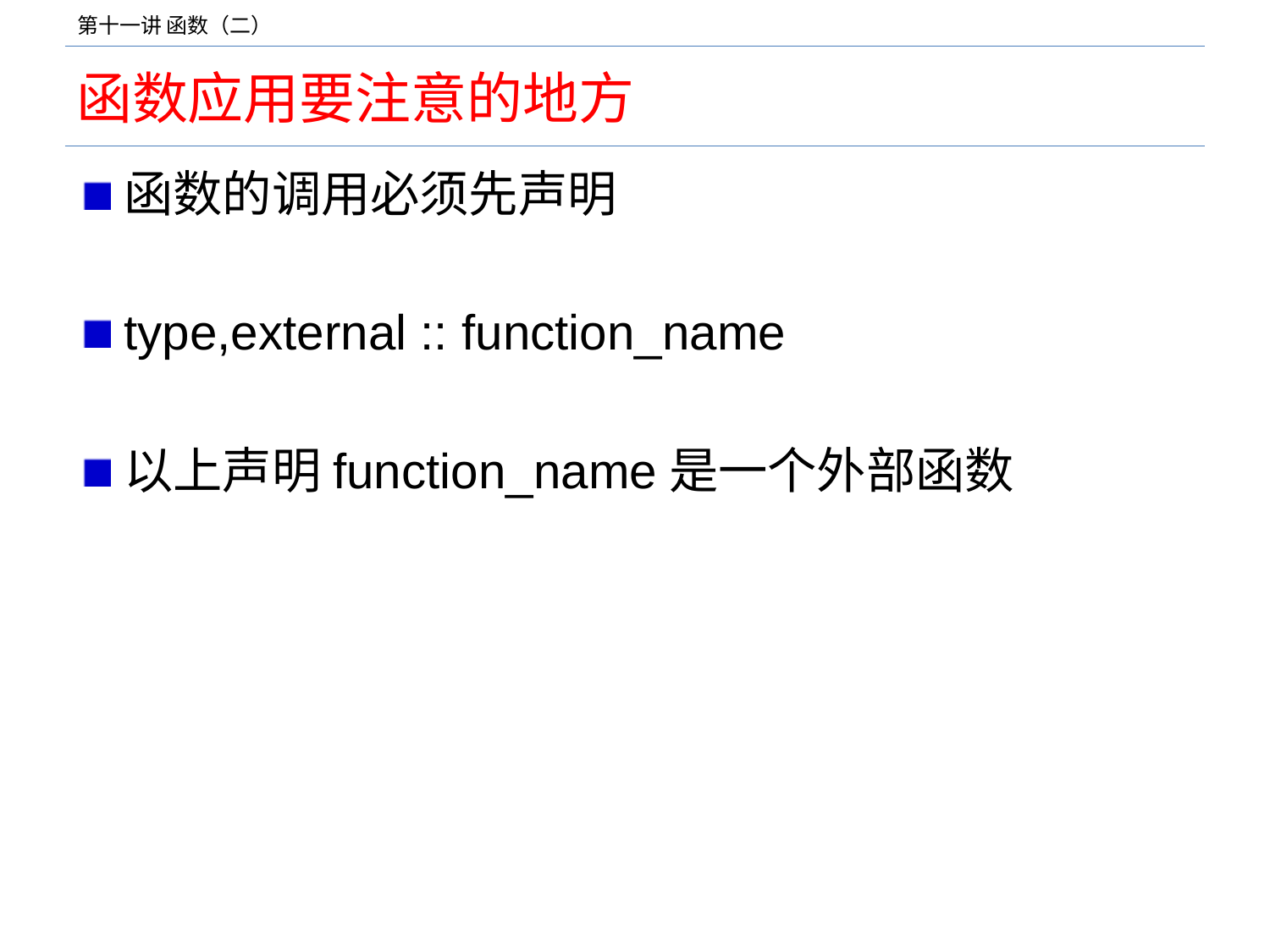

# 函数应用要注意的地方
函数的调用必须先声明

type,external :: function_name

以上声明function_name是一个外部函数